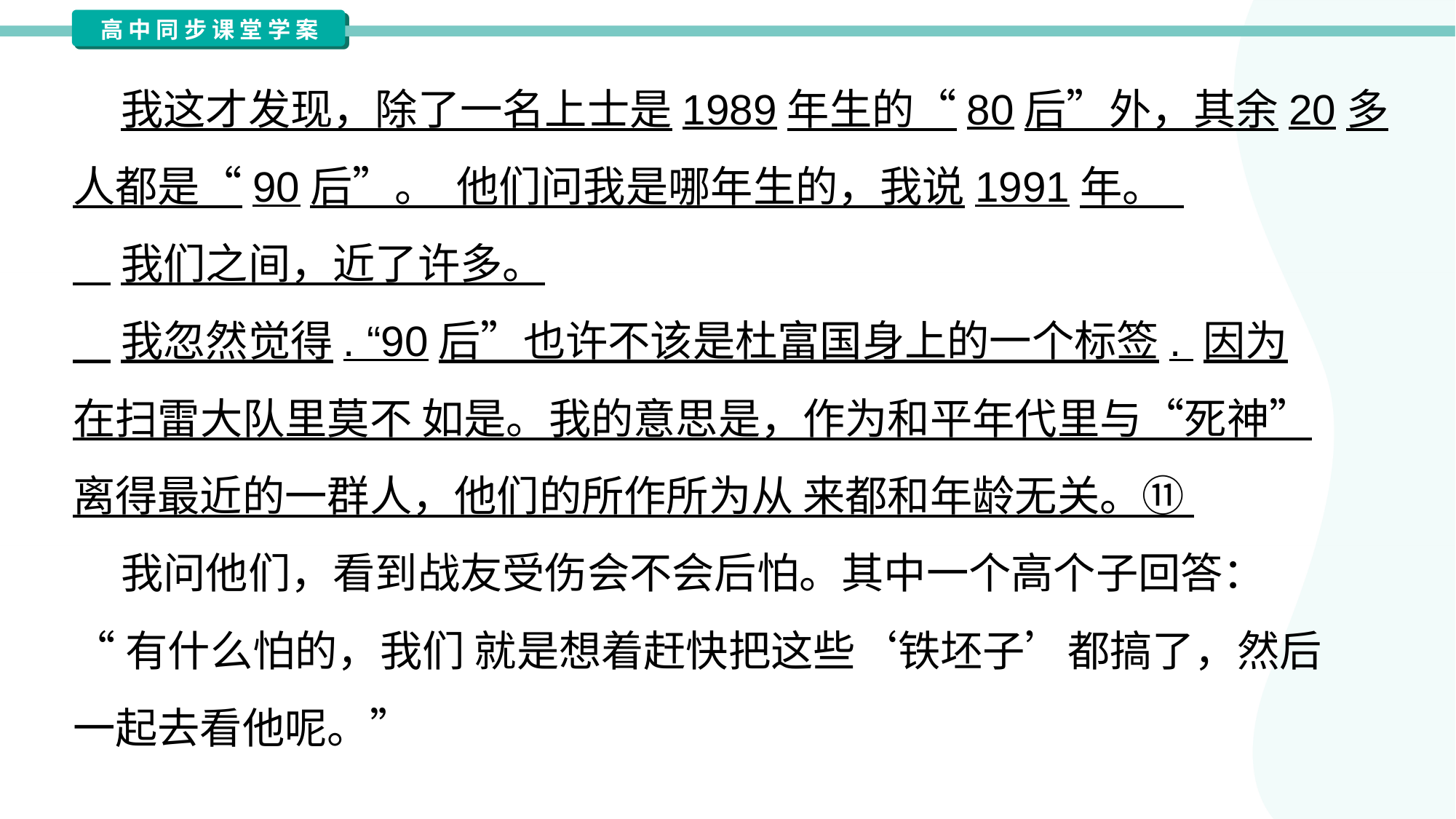

我这才发现，除了一名上士是1989年生的“80后”外，其余20多
人都是“90后”。  他们问我是哪年生的，我说1991年。
    我们之间，近了许多。
    我忽然觉得. “90后”也许不该是杜富国身上的一个标签. 因为
在扫雷大队里莫不 如是。我的意思是，作为和平年代里与“死神”
离得最近的一群人，他们的所作所为从 来都和年龄无关。⑪
    我问他们，看到战友受伤会不会后怕。其中一个高个子回答：
“有什么怕的，我们 就是想着赶快把这些‘铁坯子’都搞了，然后
一起去看他呢。”